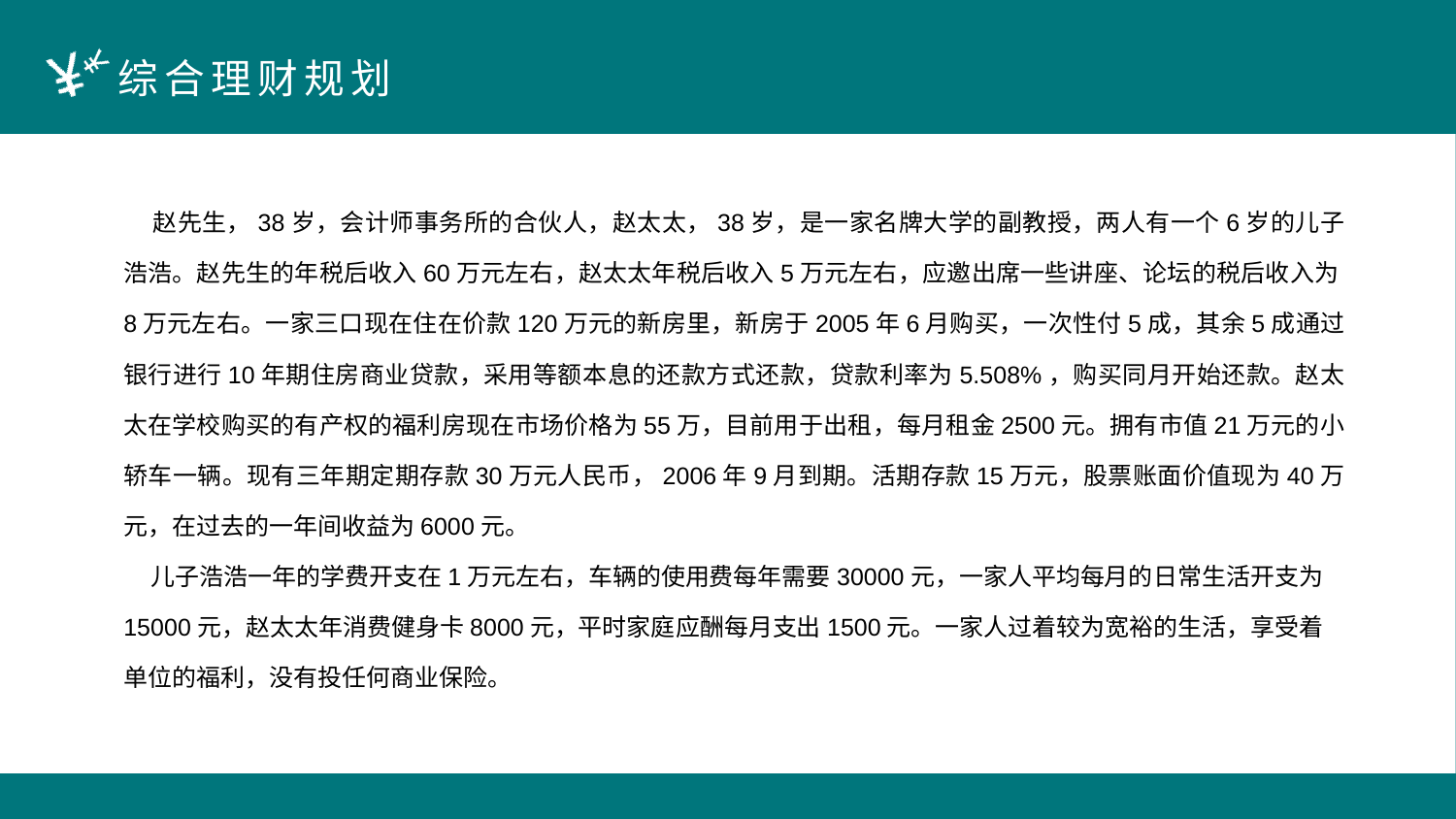

赵先生，38岁，会计师事务所的合伙人，赵太太，38岁，是一家名牌大学的副教授，两人有一个6岁的儿子浩浩。赵先生的年税后收入60万元左右，赵太太年税后收入5万元左右，应邀出席一些讲座、论坛的税后收入为8万元左右。一家三口现在住在价款120万元的新房里，新房于2005年6月购买，一次性付5成，其余5成通过银行进行10年期住房商业贷款，采用等额本息的还款方式还款，贷款利率为5.508%，购买同月开始还款。赵太太在学校购买的有产权的福利房现在市场价格为55万，目前用于出租，每月租金2500元。拥有市值21万元的小轿车一辆。现有三年期定期存款30万元人民币，2006年9月到期。活期存款15万元，股票账面价值现为40万元，在过去的一年间收益为6000元。
    儿子浩浩一年的学费开支在1万元左右，车辆的使用费每年需要30000元，一家人平均每月的日常生活开支为15000元，赵太太年消费健身卡8000元，平时家庭应酬每月支出1500元。一家人过着较为宽裕的生活，享受着单位的福利，没有投任何商业保险。